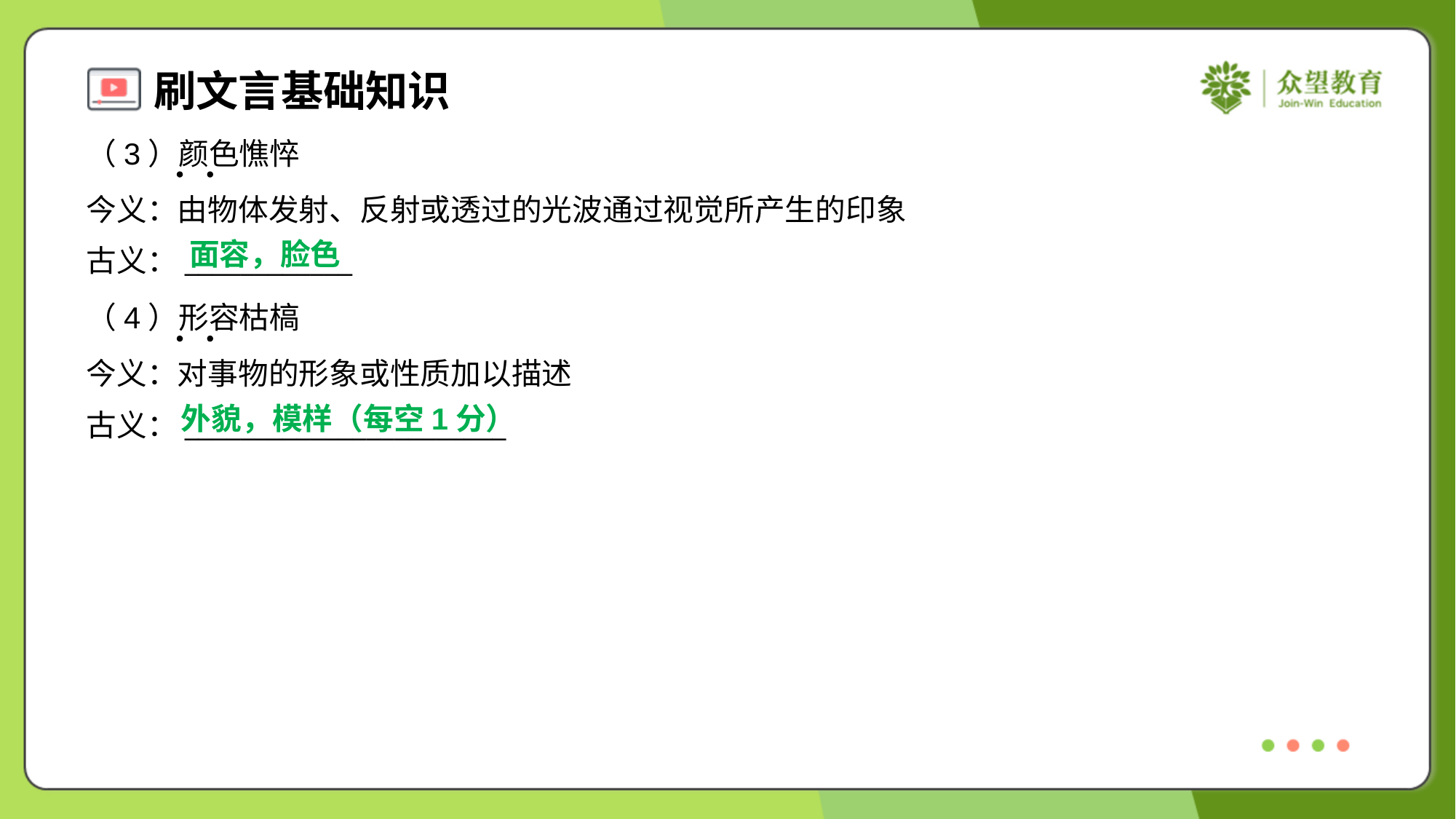

（3）颜色憔悴
今义：由物体发射、反射或透过的光波通过视觉所产生的印象
古义：____________

面容，脸色
（4）形容枯槁
今义：对事物的形象或性质加以描述
古义：_______________________

外貌，模样（每空1分）